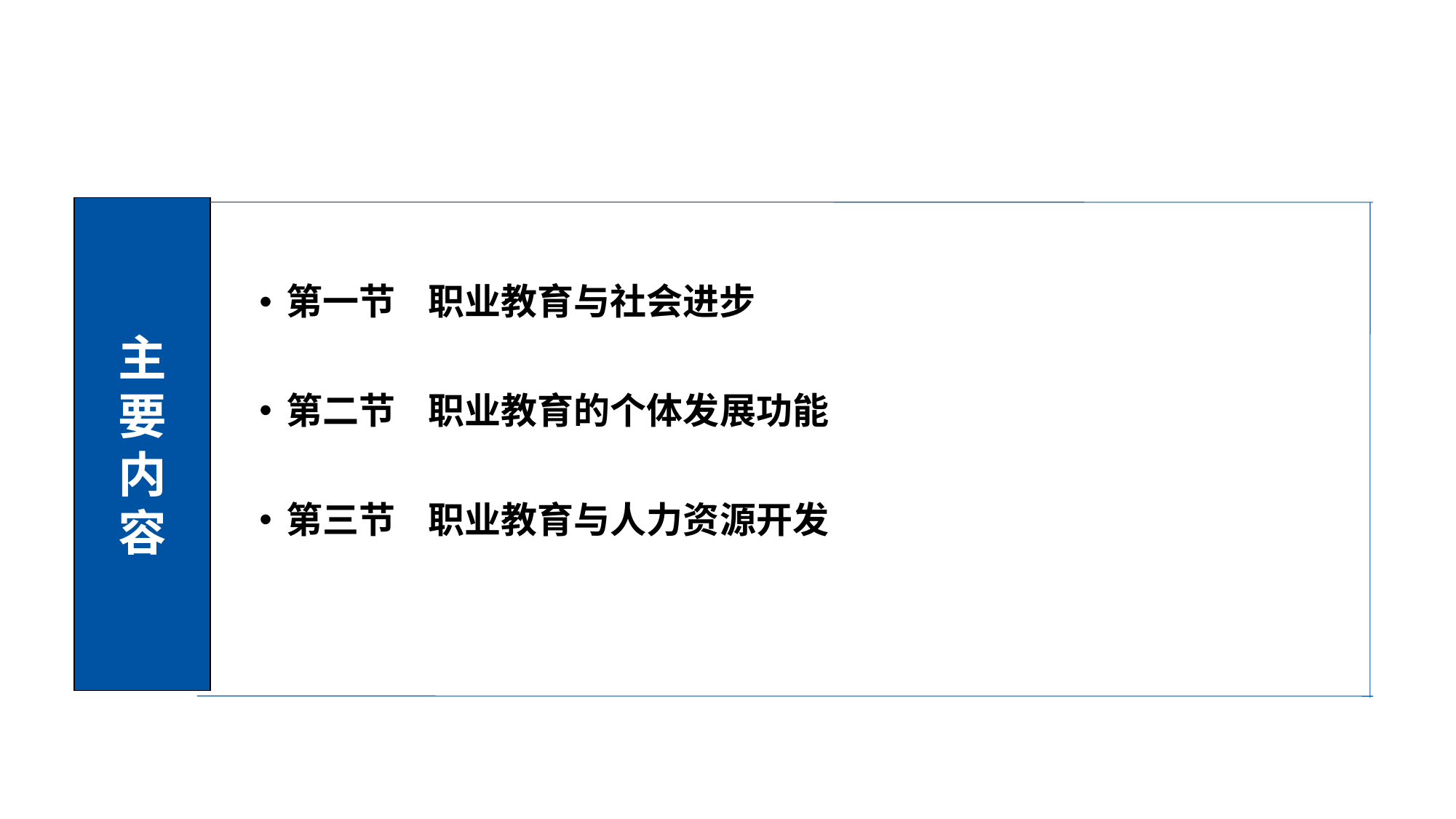

主
要
内
容
第一节    职业教育与社会进步

第二节    职业教育的个体发展功能

第三节    职业教育与人力资源开发